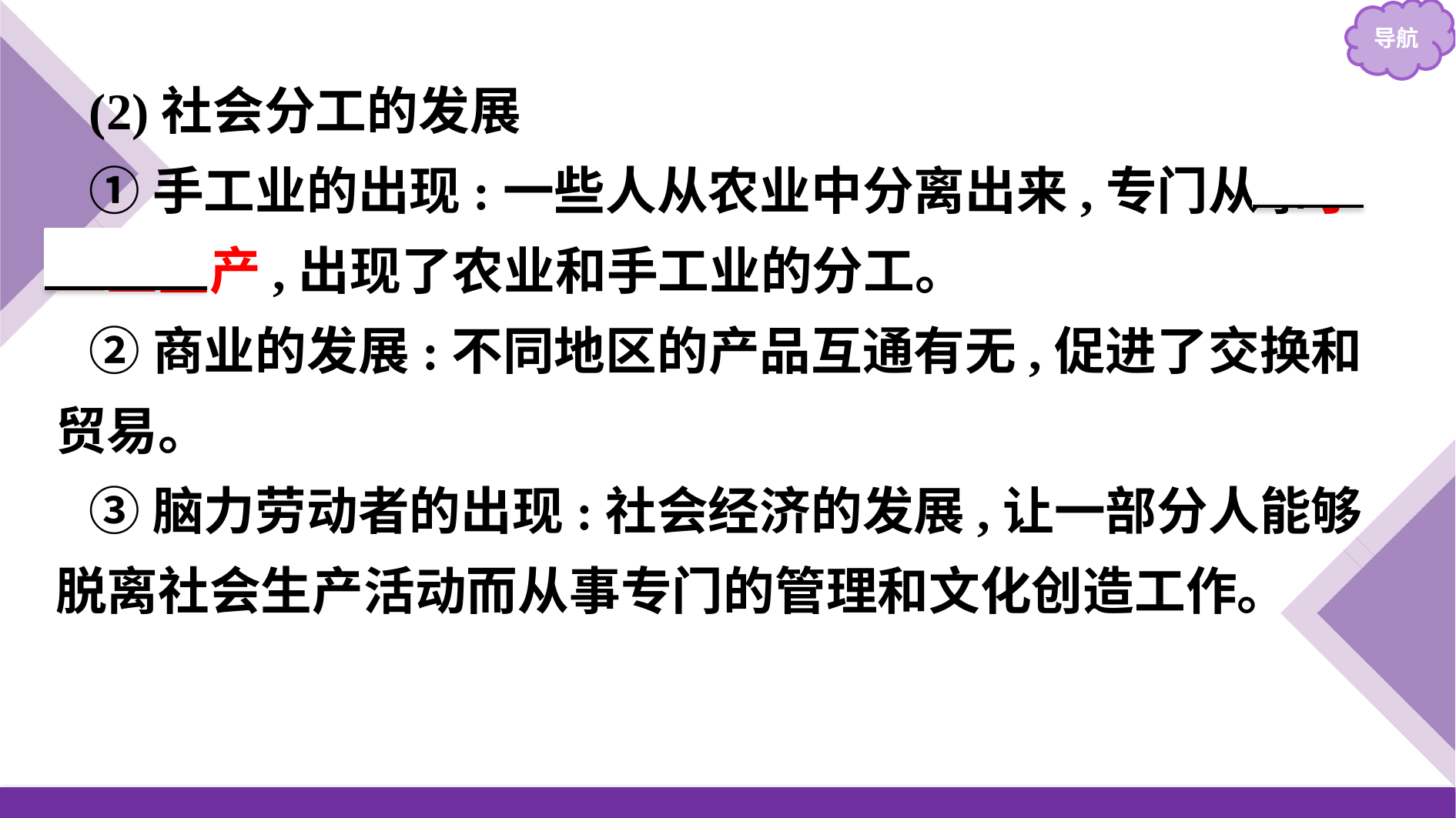

(2)社会分工的发展
①手工业的出现:一些人从农业中分离出来,专门从事手工业生产,出现了农业和手工业的分工。
②商业的发展:不同地区的产品互通有无,促进了交换和贸易。
③脑力劳动者的出现:社会经济的发展,让一部分人能够脱离社会生产活动而从事专门的管理和文化创造工作。